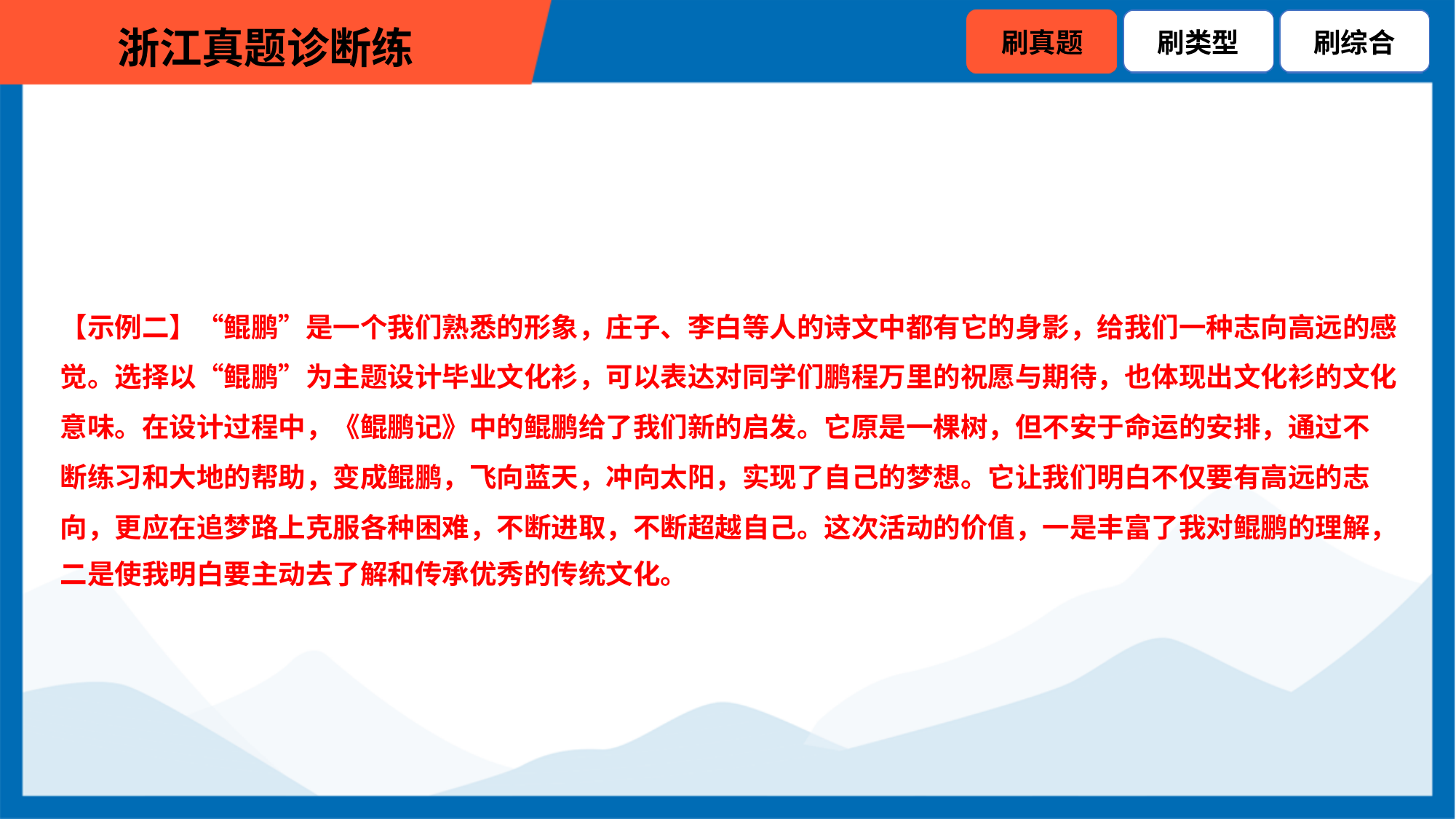

【示例二】“鲲鹏”是一个我们熟悉的形象，庄子、李白等人的诗文中都有它的身影，给我们一种志向高远的感
觉。选择以“鲲鹏”为主题设计毕业文化衫，可以表达对同学们鹏程万里的祝愿与期待，也体现出文化衫的文化
意味。在设计过程中，《鲲鹏记》中的鲲鹏给了我们新的启发。它原是一棵树，但不安于命运的安排，通过不
断练习和大地的帮助，变成鲲鹏，飞向蓝天，冲向太阳，实现了自己的梦想。它让我们明白不仅要有高远的志
向，更应在追梦路上克服各种困难，不断进取，不断超越自己。这次活动的价值，一是丰富了我对鲲鹏的理解，
二是使我明白要主动去了解和传承优秀的传统文化。